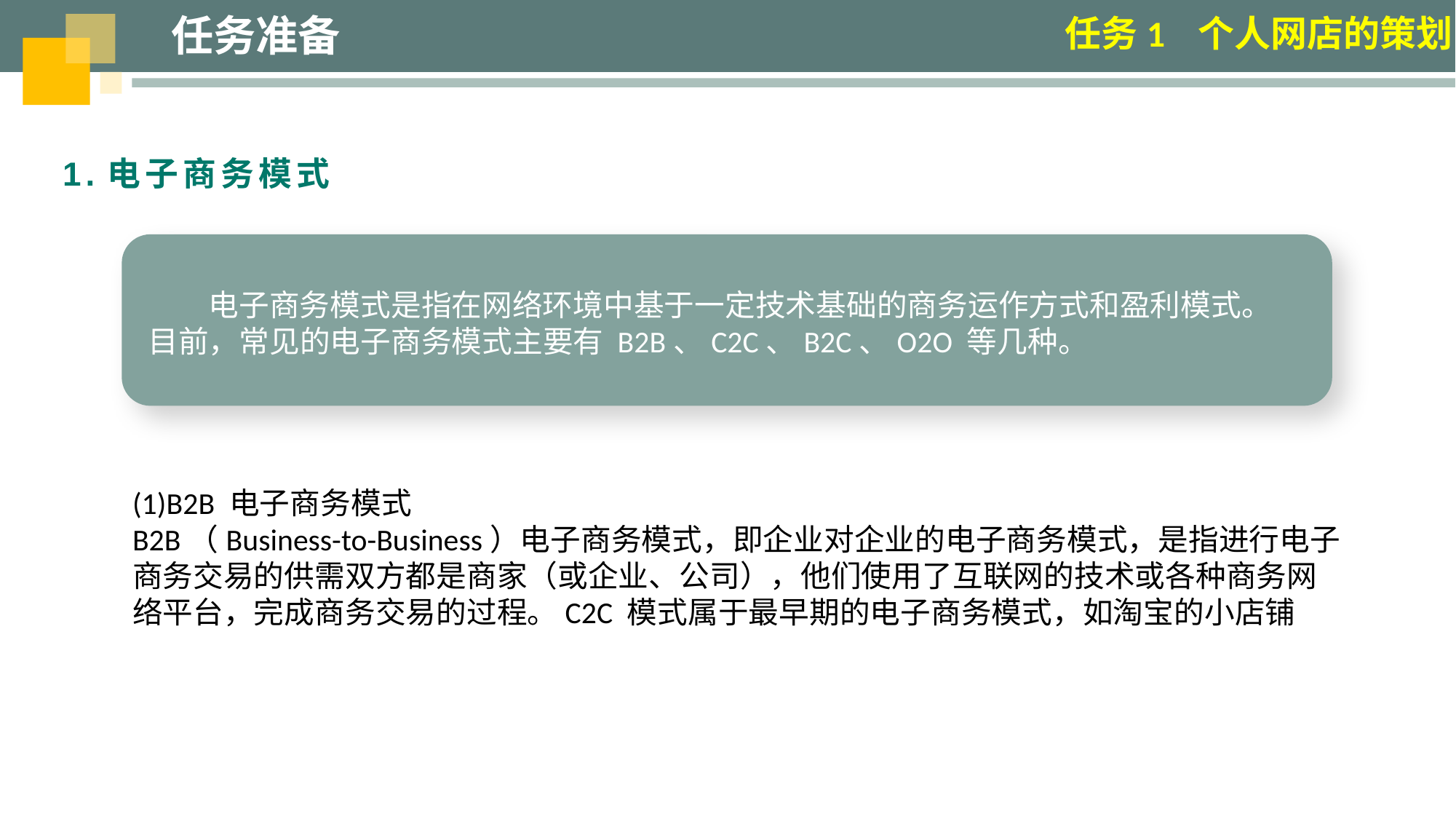

任务准备
任务1   个人网店的策划

1.电子商务模式

电子商务模式是指在网络环境中基于一定技术基础的商务运作方式和盈利模式。 目前，常见的电子商务模式主要有 B2B、C2C、B2C、O2O 等几种。
(1)B2B 电子商务模式
B2B（Business-to-Business）电子商务模式，即企业对企业的电子商务模式，是指进行电子商务交易的供需双方都是商家（或企业、公司），他们使用了互联网的技术或各种商务网络平台，完成商务交易的过程。C2C 模式属于最早期的电子商务模式，如淘宝的小店铺